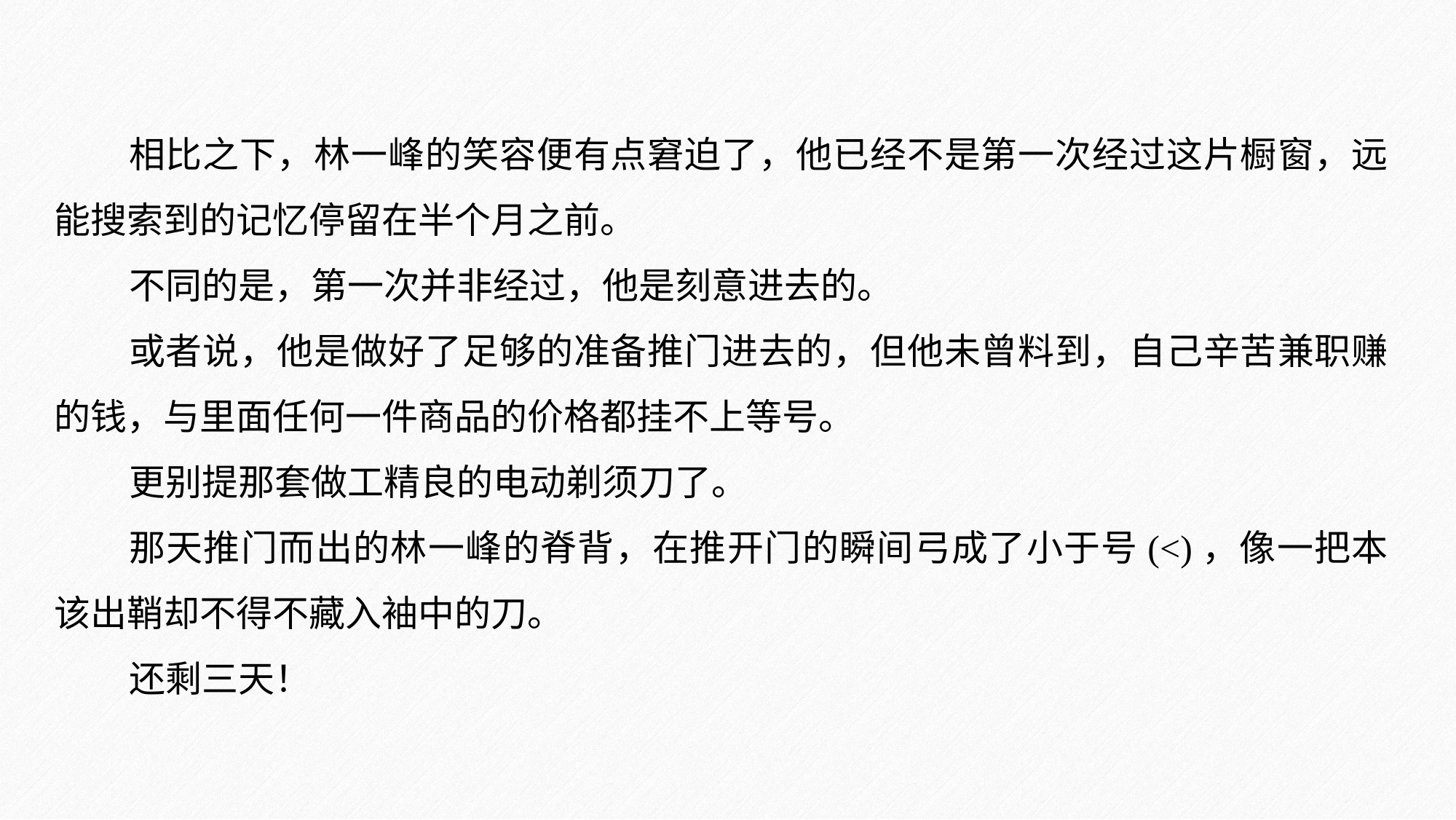

相比之下，林一峰的笑容便有点窘迫了，他已经不是第一次经过这片橱窗，远能搜索到的记忆停留在半个月之前。
不同的是，第一次并非经过，他是刻意进去的。
或者说，他是做好了足够的准备推门进去的，但他未曾料到，自己辛苦兼职赚的钱，与里面任何一件商品的价格都挂不上等号。
更别提那套做工精良的电动剃须刀了。
那天推门而出的林一峰的脊背，在推开门的瞬间弓成了小于号(<)，像一把本该出鞘却不得不藏入袖中的刀。
还剩三天！